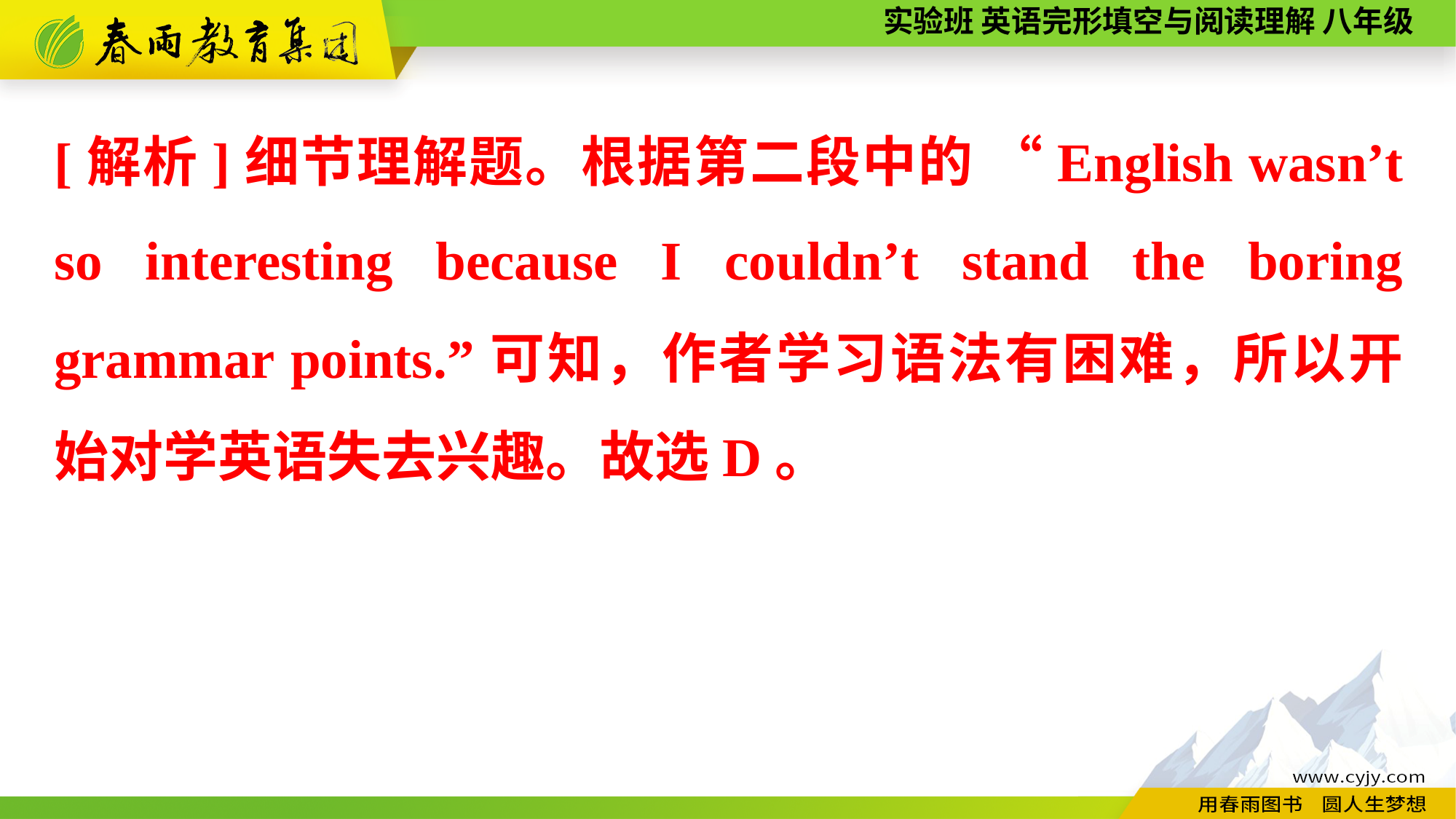

[解析]细节理解题。根据第二段中的 “English wasn’t so interesting because I couldn’t stand the boring grammar points.”可知，作者学习语法有困难，所以开始对学英语失去兴趣。故选D。